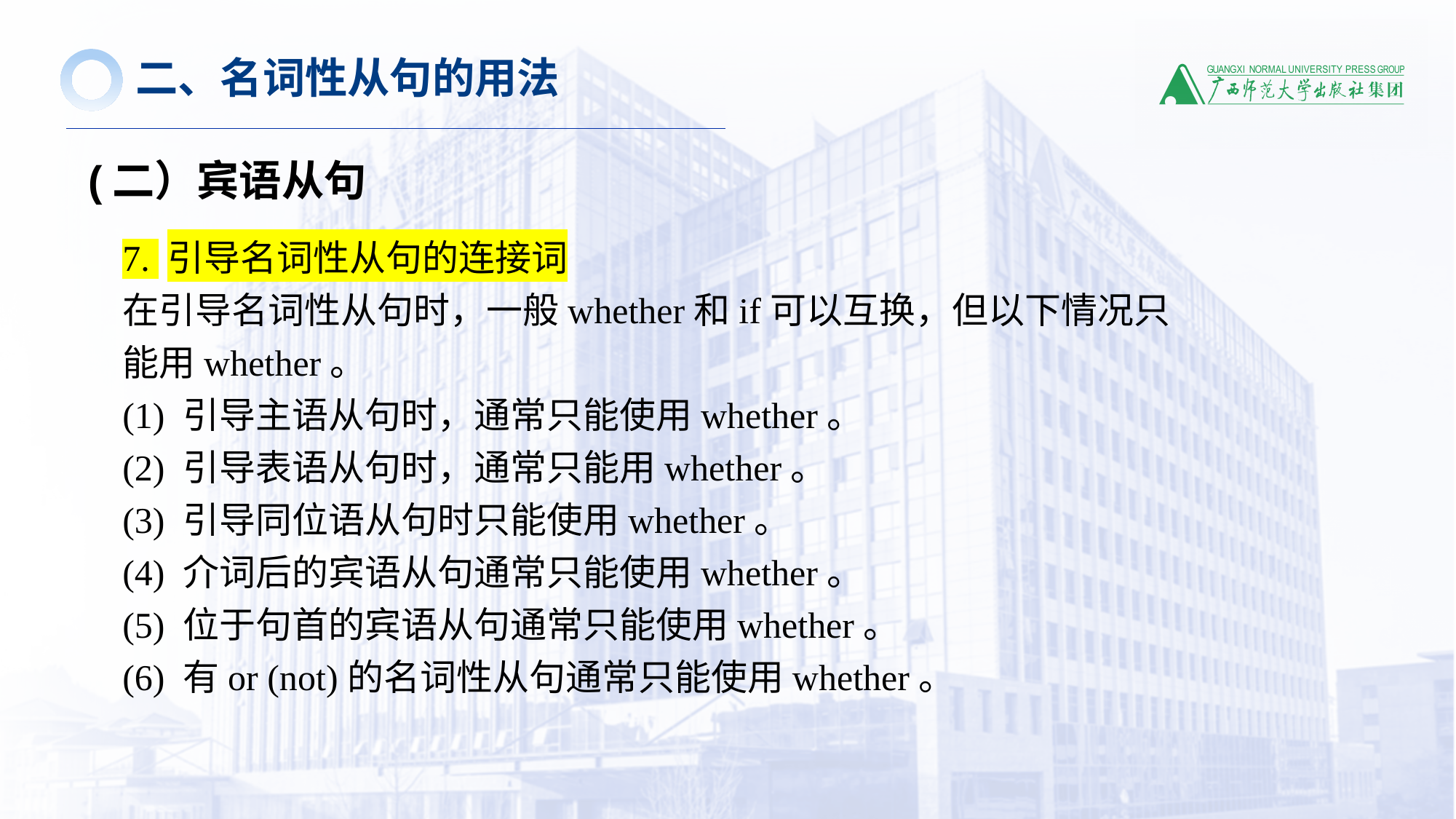

二、名词性从句的用法

(二）宾语从句
7. 引导名词性从句的连接词
在引导名词性从句时，一般whether和if可以互换，但以下情况只能用whether。
(1) 引导主语从句时，通常只能使用whether。
(2) 引导表语从句时，通常只能用whether。
(3) 引导同位语从句时只能使用whether。
(4) 介词后的宾语从句通常只能使用whether。
(5) 位于句首的宾语从句通常只能使用whether。
(6) 有or (not)的名词性从句通常只能使用whether。